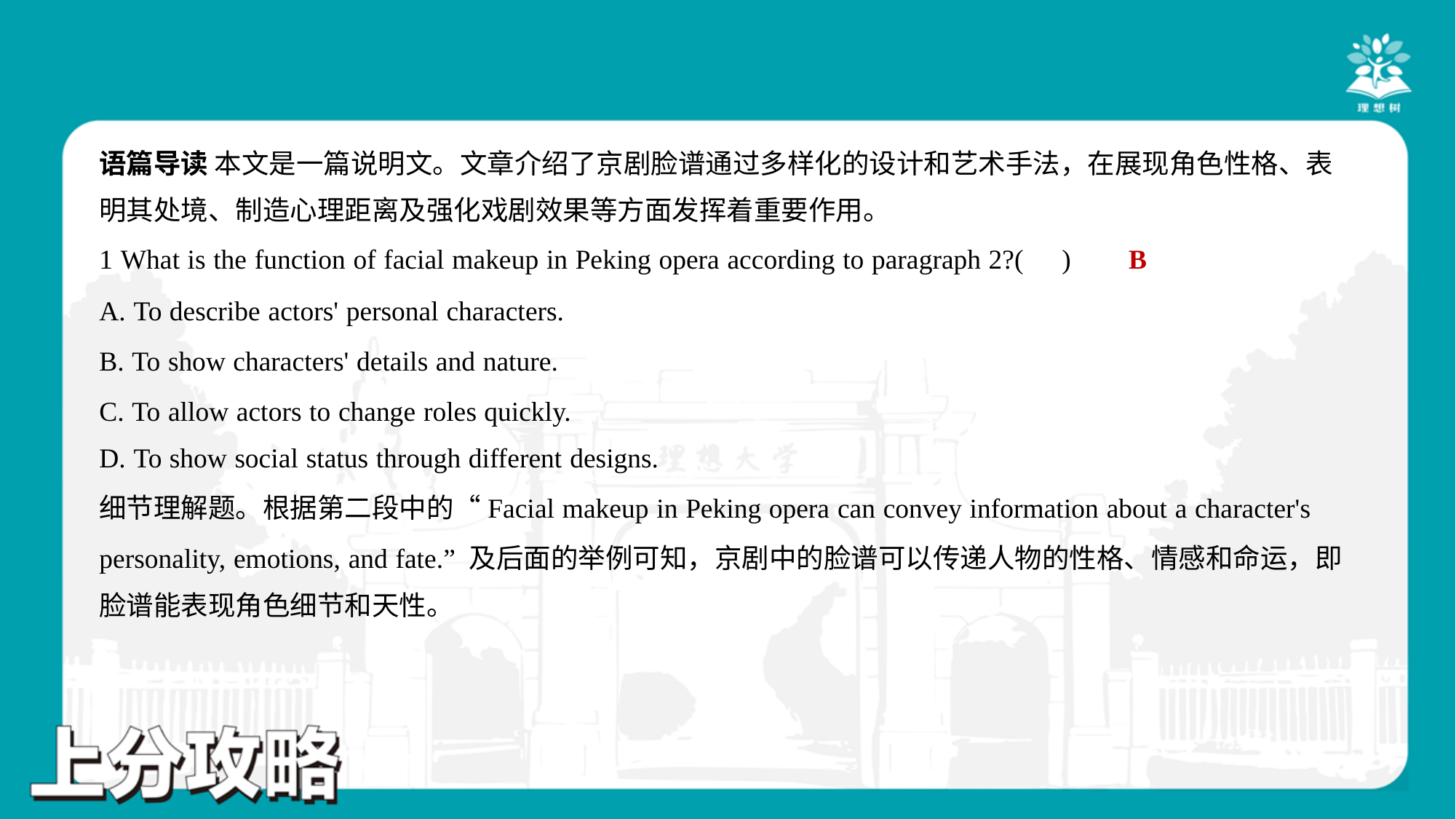

语篇导读 本文是一篇说明文。文章介绍了京剧脸谱通过多样化的设计和艺术手法，在展现角色性格、表
明其处境、制造心理距离及强化戏剧效果等方面发挥着重要作用。
B
1 What is the function of facial makeup in Peking opera according to paragraph 2?(     )
A. To describe actors' personal characters.
B. To show characters' details and nature.
C. To allow actors to change roles quickly.
D. To show social status through different designs.
细节理解题。根据第二段中的“Facial makeup in Peking opera can convey information about a character's
personality, emotions, and fate.” 及后面的举例可知，京剧中的脸谱可以传递人物的性格、情感和命运，即
脸谱能表现角色细节和天性。